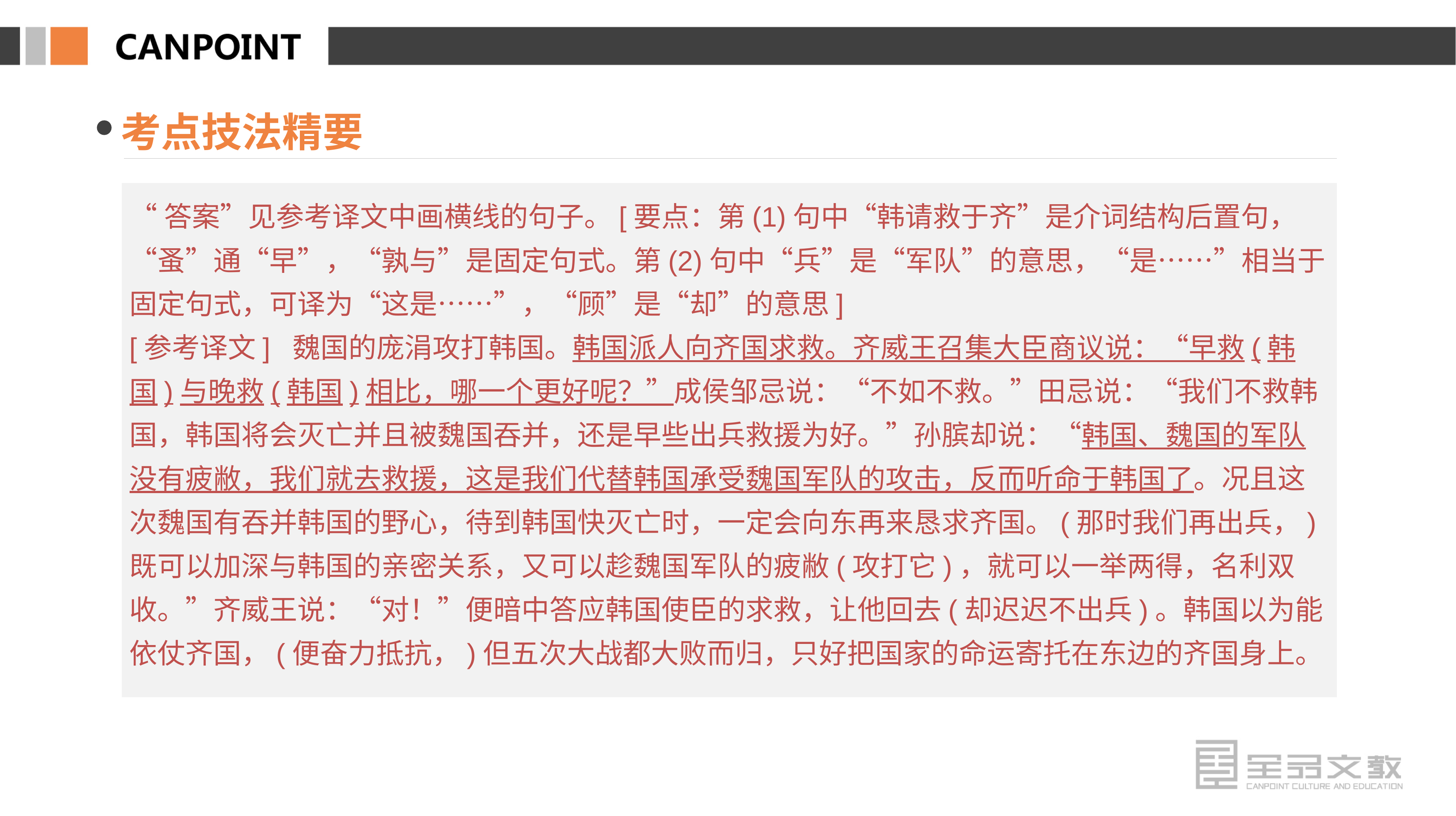

考点技法精要

“答案”见参考译文中画横线的句子。[要点：第(1)句中“韩请救于齐”是介词结构后置句，“蚤”通“早”，“孰与”是固定句式。第(2)句中“兵”是“军队”的意思，“是……”相当于固定句式，可译为“这是……”，“顾”是“却”的意思]
[参考译文]  魏国的庞涓攻打韩国。韩国派人向齐国求救。齐威王召集大臣商议说：“早救(韩国)与晚救(韩国)相比，哪一个更好呢？”成侯邹忌说：“不如不救。”田忌说：“我们不救韩国，韩国将会灭亡并且被魏国吞并，还是早些出兵救援为好。”孙膑却说：“韩国、魏国的军队没有疲敝，我们就去救援，这是我们代替韩国承受魏国军队的攻击，反而听命于韩国了。况且这次魏国有吞并韩国的野心，待到韩国快灭亡时，一定会向东再来恳求齐国。(那时我们再出兵，)既可以加深与韩国的亲密关系，又可以趁魏国军队的疲敝(攻打它)，就可以一举两得，名利双收。”齐威王说：“对！”便暗中答应韩国使臣的求救，让他回去(却迟迟不出兵)。韩国以为能依仗齐国，(便奋力抵抗，)但五次大战都大败而归，只好把国家的命运寄托在东边的齐国身上。